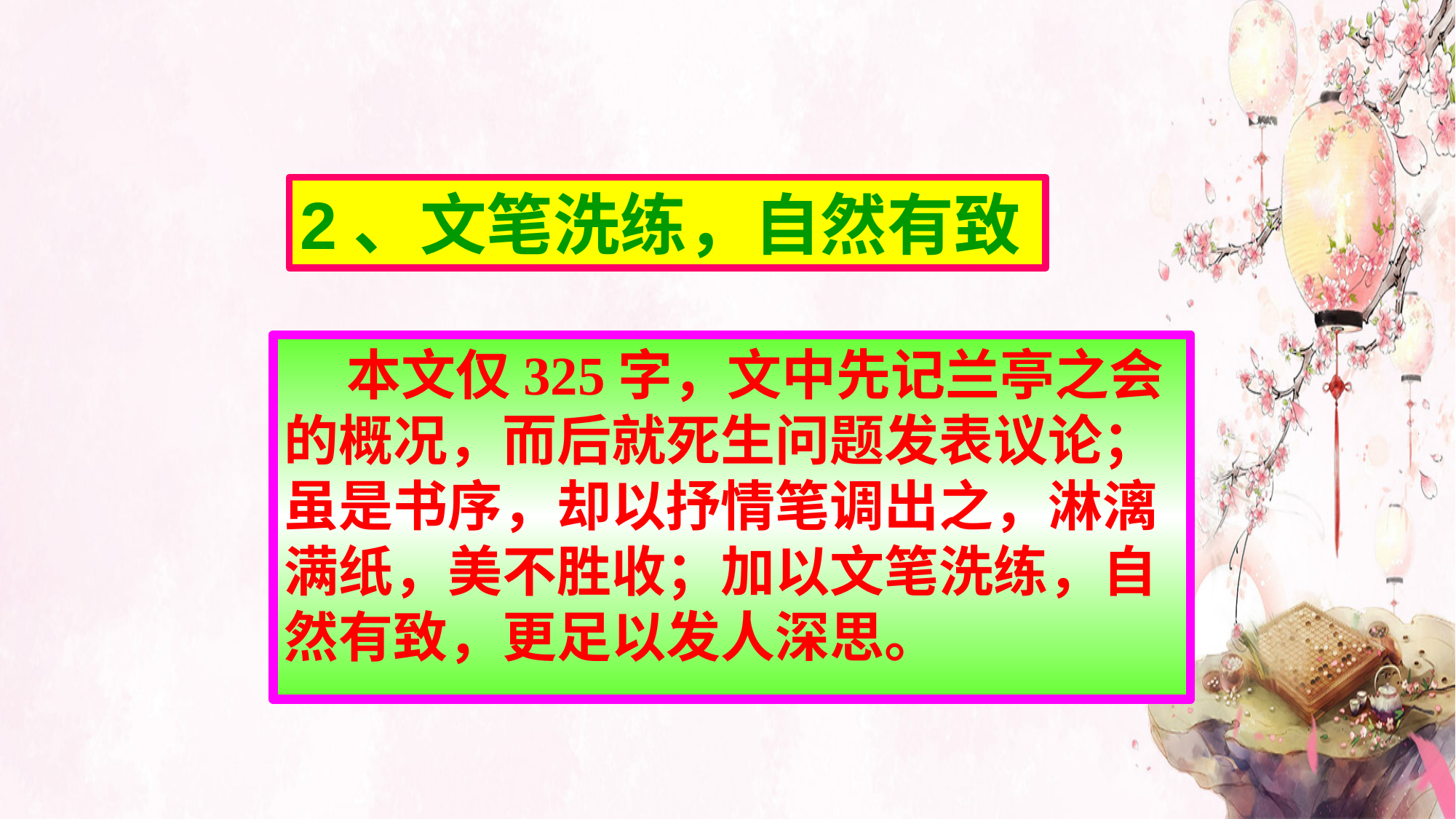

2、文笔洗练，自然有致
    本文仅325字，文中先记兰亭之会的概况，而后就死生问题发表议论；虽是书序，却以抒情笔调出之，淋漓满纸，美不胜收；加以文笔洗练，自然有致，更足以发人深思。